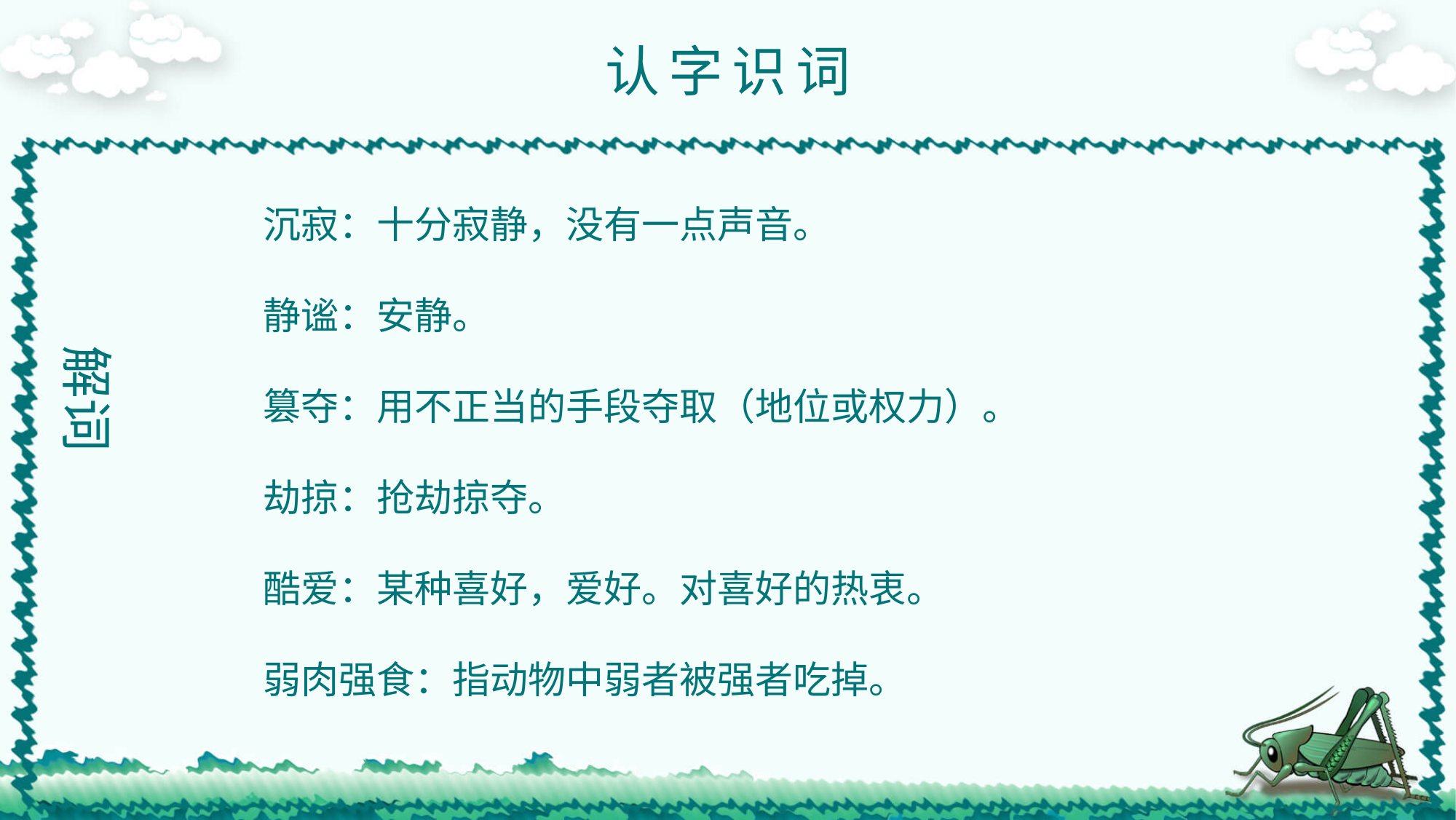

认字识词
沉寂：十分寂静，没有一点声音。

静谧：安静。

篡夺：用不正当的手段夺取（地位或权力）。

劫掠：抢劫掠夺。

酷爱：某种喜好，爱好。对喜好的热衷。

弱肉强食：指动物中弱者被强者吃掉。
解词